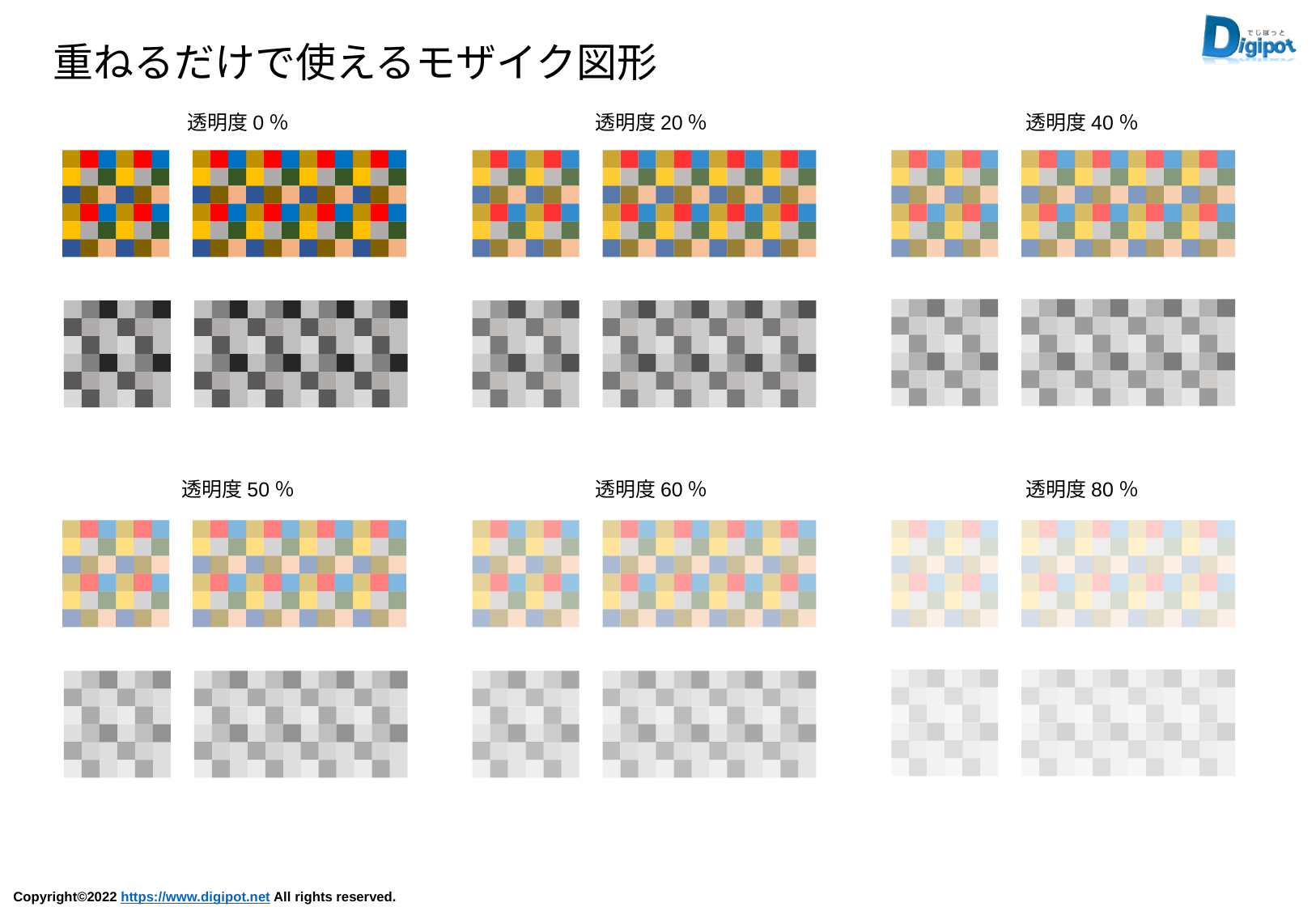

重ねるだけで使えるモザイク図形
透明度0％
透明度20％
透明度40％

透明度50％
透明度60％
透明度80％